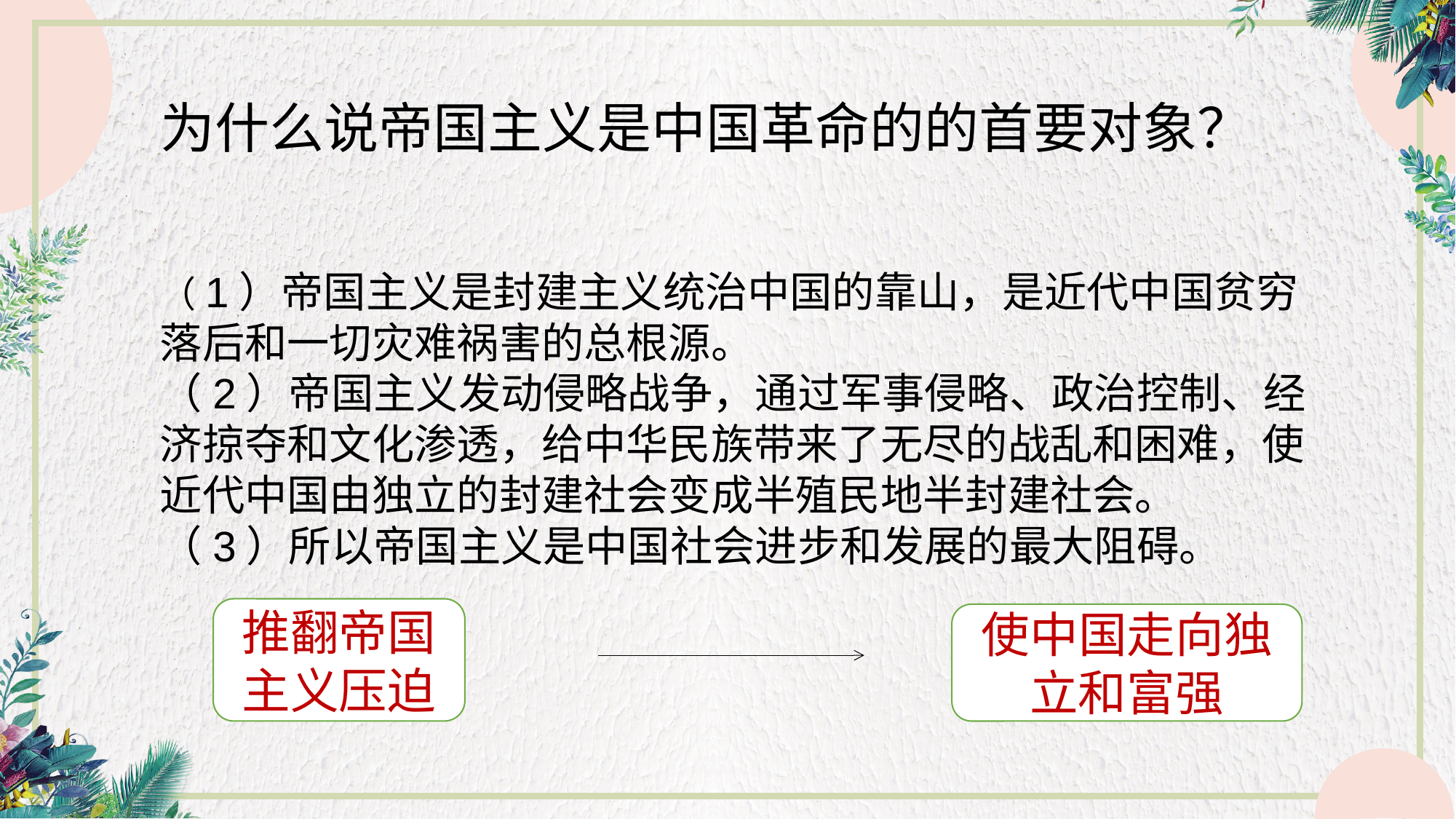

为什么说帝国主义是中国革命的的首要对象？
（1）帝国主义是封建主义统治中国的靠山，是近代中国贫穷落后和一切灾难祸害的总根源。
（2）帝国主义发动侵略战争，通过军事侵略、政治控制、经济掠夺和文化渗透，给中华民族带来了无尽的战乱和困难，使近代中国由独立的封建社会变成半殖民地半封建社会。
（3）所以帝国主义是中国社会进步和发展的最大阻碍。
推翻帝国主义压迫
使中国走向独立和富强